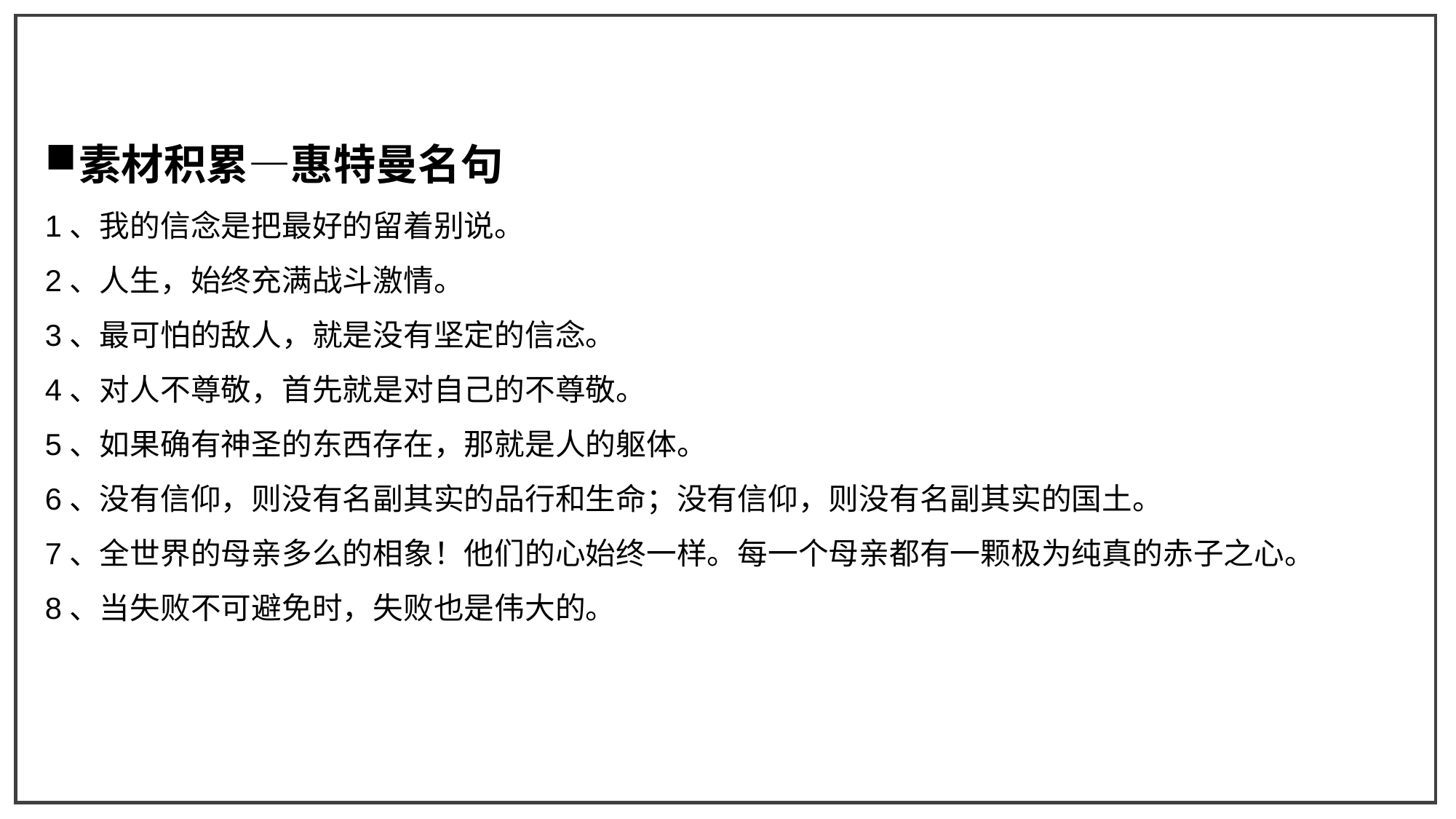

素材积累—惠特曼名句
1、我的信念是把最好的留着别说。
2、人生，始终充满战斗激情。
3、最可怕的敌人，就是没有坚定的信念。
4、对人不尊敬，首先就是对自己的不尊敬。
5、如果确有神圣的东西存在，那就是人的躯体。
6、没有信仰，则没有名副其实的品行和生命；没有信仰，则没有名副其实的国土。
7、全世界的母亲多么的相象！他们的心始终一样。每一个母亲都有一颗极为纯真的赤子之心。
8、当失败不可避免时，失败也是伟大的。